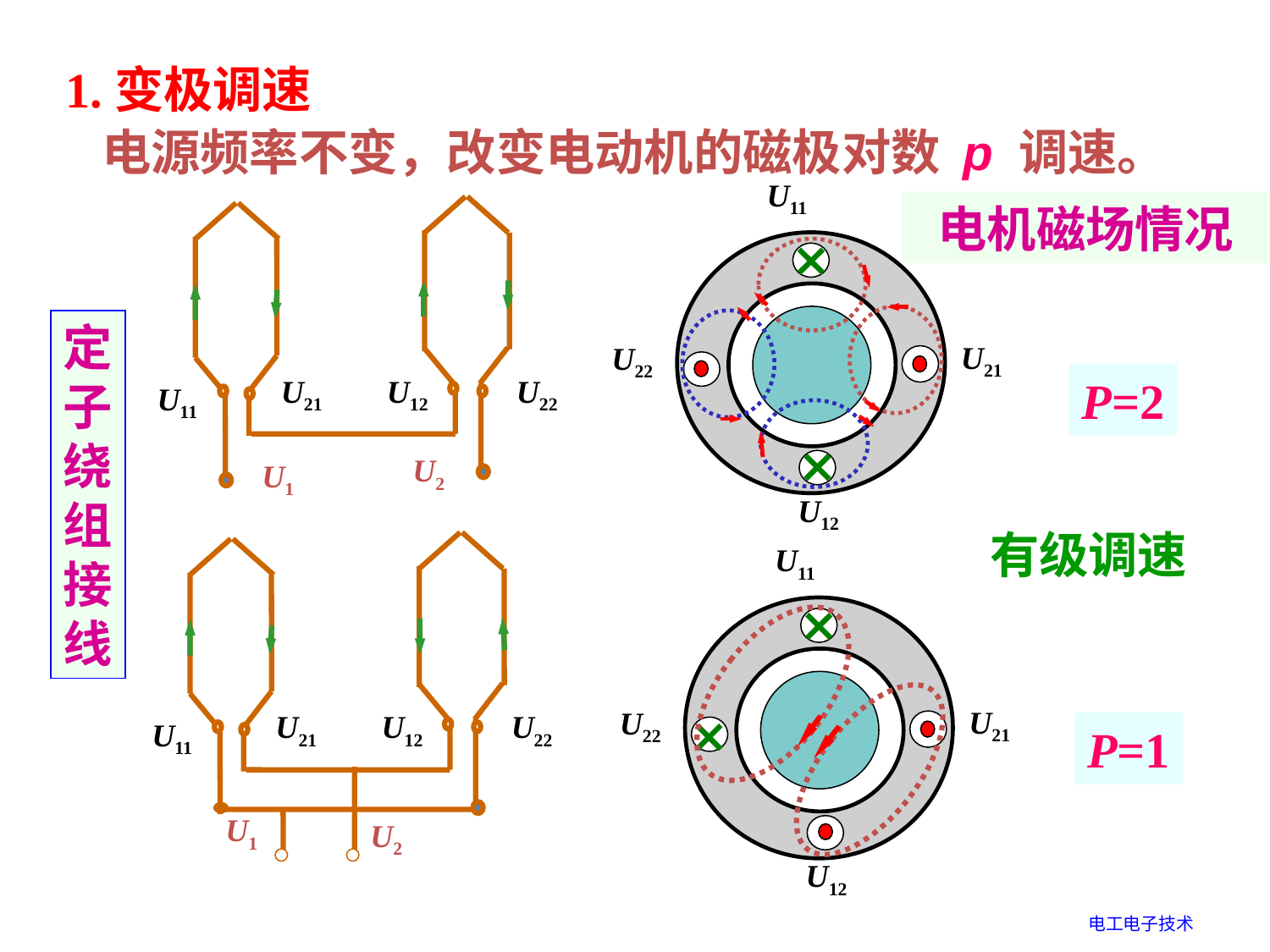

1.变极调速
电源频率不变，改变电动机的磁极对数 p 调速。
U11

U21
U22

U12
电机磁场情况

U21
U12
U22
U11

U2
U1

定
子
绕
组
接
线
P=2
有级调速

U21
U12
U22
U11

U11

U21
U22

U12

P=1

U1

U2

电工电子技术